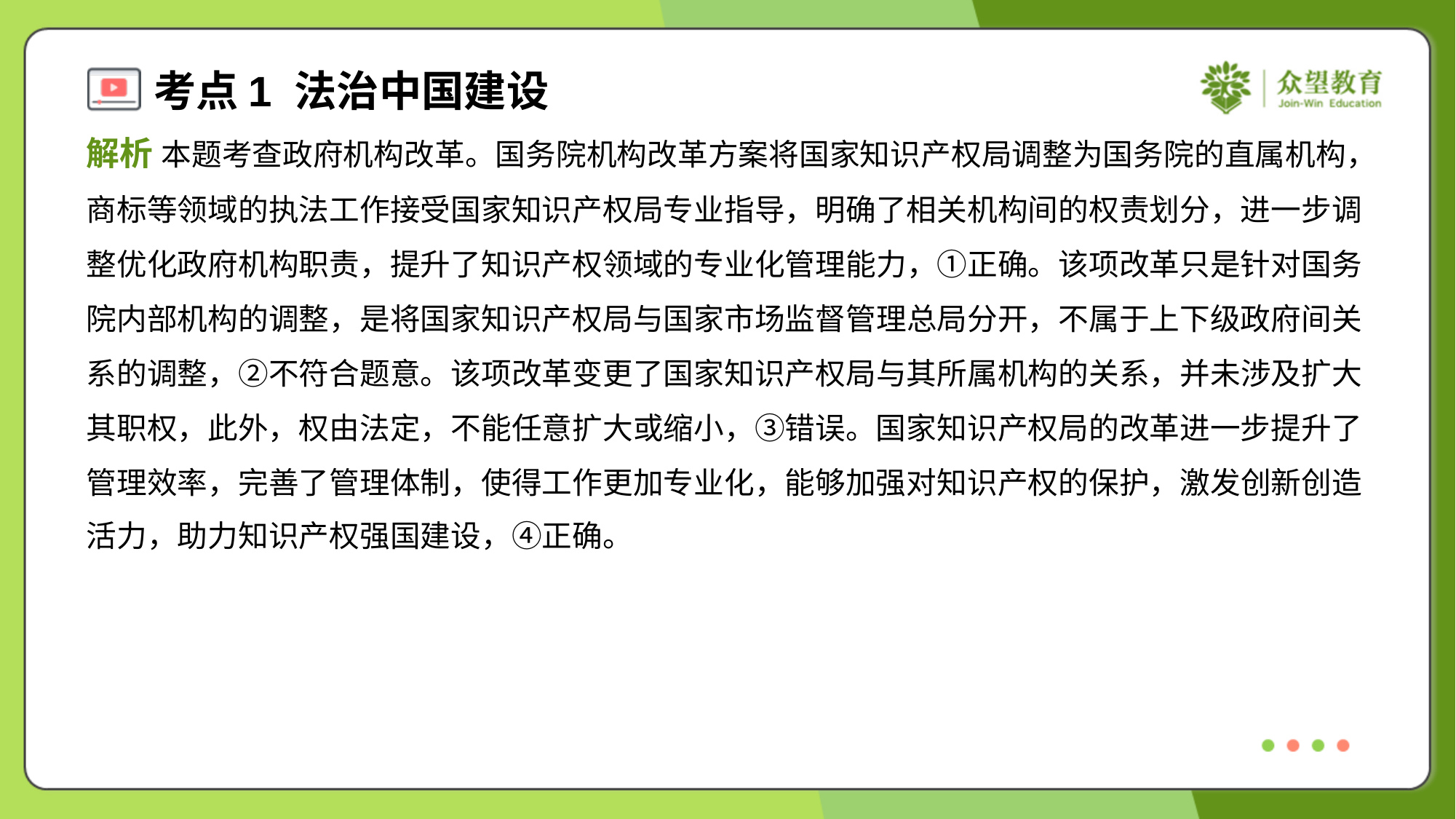

解析 本题考查政府机构改革。国务院机构改革方案将国家知识产权局调整为国务院的直属机构，
商标等领域的执法工作接受国家知识产权局专业指导，明确了相关机构间的权责划分，进一步调
整优化政府机构职责，提升了知识产权领域的专业化管理能力，①正确。该项改革只是针对国务
院内部机构的调整，是将国家知识产权局与国家市场监督管理总局分开，不属于上下级政府间关
系的调整，②不符合题意。该项改革变更了国家知识产权局与其所属机构的关系，并未涉及扩大
其职权，此外，权由法定，不能任意扩大或缩小，③错误。国家知识产权局的改革进一步提升了
管理效率，完善了管理体制，使得工作更加专业化，能够加强对知识产权的保护，激发创新创造
活力，助力知识产权强国建设，④正确。